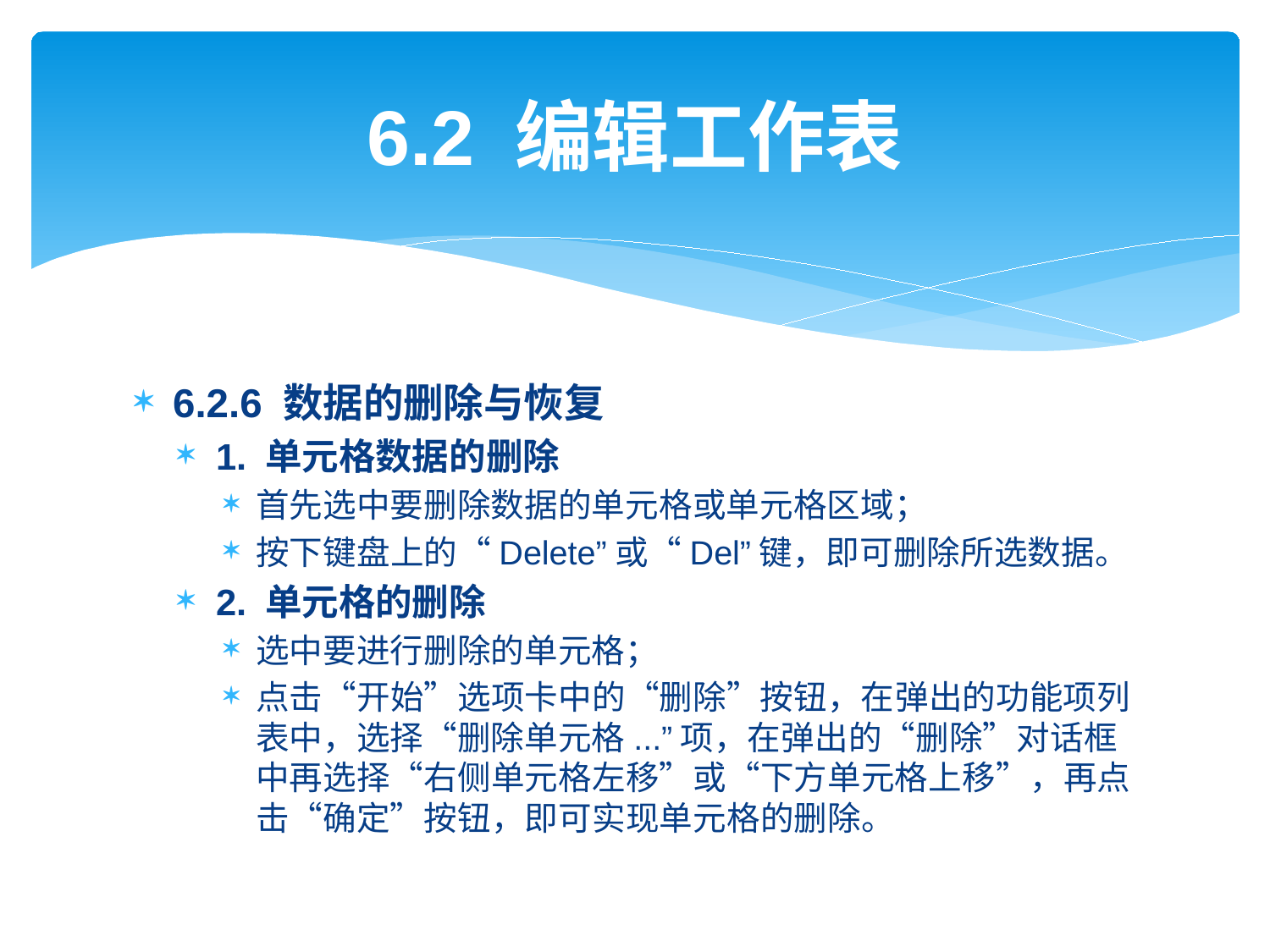

# 6.2 编辑工作表
6.2.6 数据的删除与恢复
1. 单元格数据的删除
首先选中要删除数据的单元格或单元格区域；
按下键盘上的“Delete”或“Del”键，即可删除所选数据。
2. 单元格的删除
选中要进行删除的单元格；
点击“开始”选项卡中的“删除”按钮，在弹出的功能项列表中，选择“删除单元格...”项，在弹出的“删除”对话框中再选择“右侧单元格左移”或“下方单元格上移”，再点击“确定”按钮，即可实现单元格的删除。